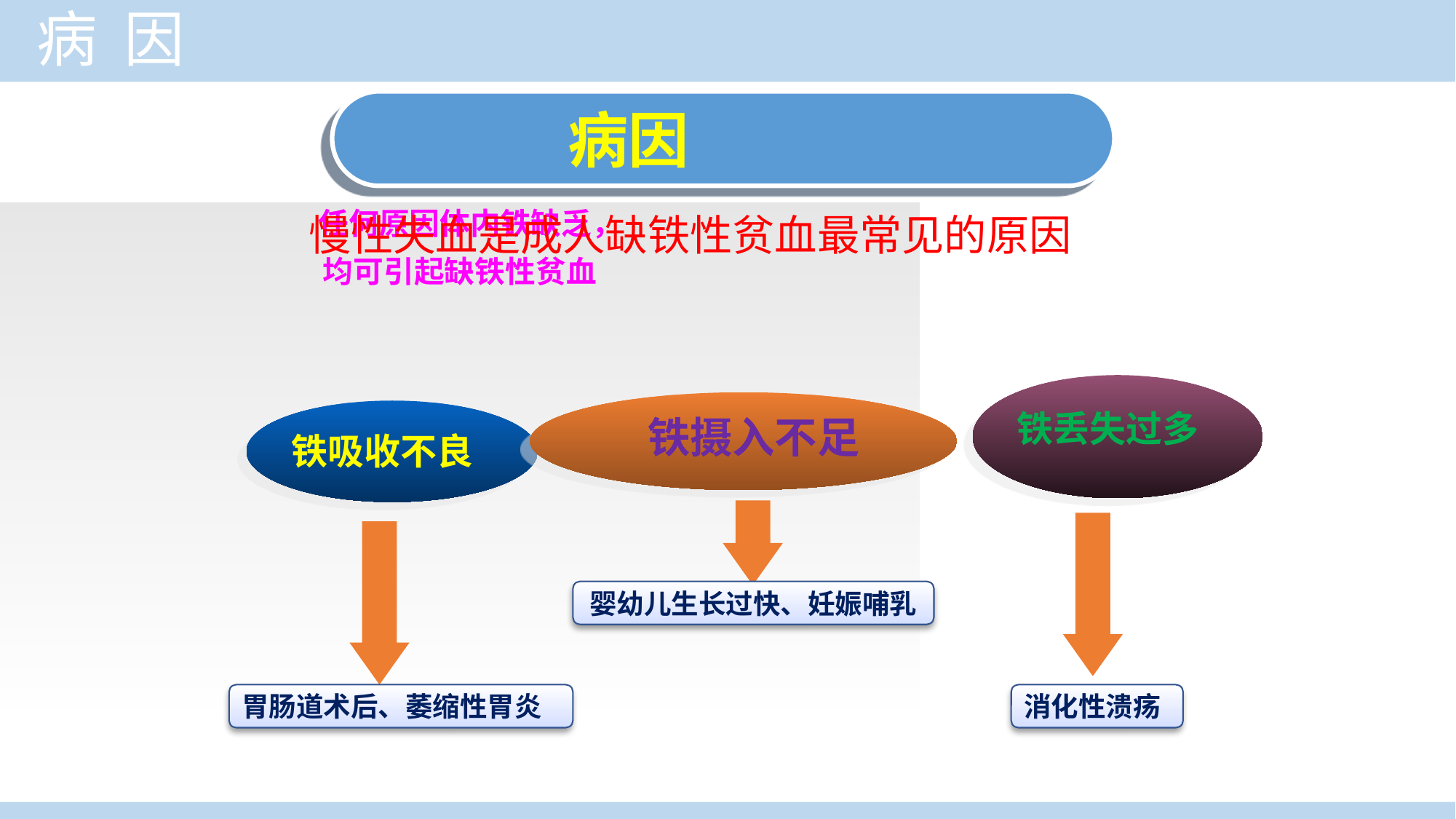

病  因
                  病因
  任何原因体内铁缺乏，
均可引起缺铁性贫血

慢性失血是成人缺铁性贫血最常见的原因

铁丢失过多

铁摄入不足

铁吸收不良

婴幼儿生长过快、妊娠哺乳
胃肠道术后、萎缩性胃炎
消化性溃疡